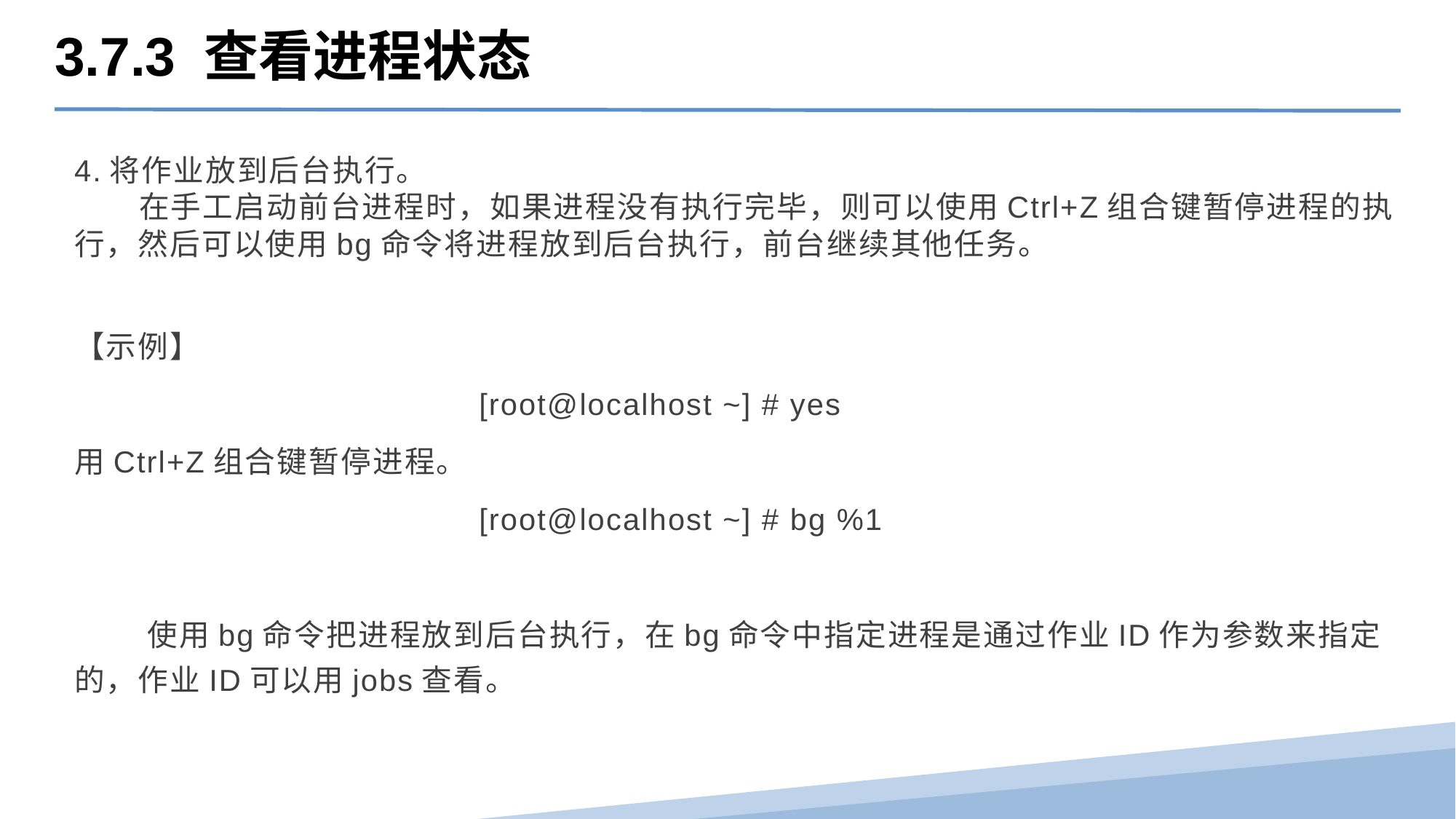

3.7.3 查看进程状态
4.将作业放到后台执行。
       在手工启动前台进程时，如果进程没有执行完毕，则可以使用Ctrl+Z组合键暂停进程的执行，然后可以使用bg命令将进程放到后台执行，前台继续其他任务。

【示例】
                                         [root@localhost ~] # yes
用Ctrl+Z组合键暂停进程。
                                         [root@localhost ~] # bg %1

        使用bg命令把进程放到后台执行，在bg命令中指定进程是通过作业ID作为参数来指定的，作业ID可以用jobs查看。